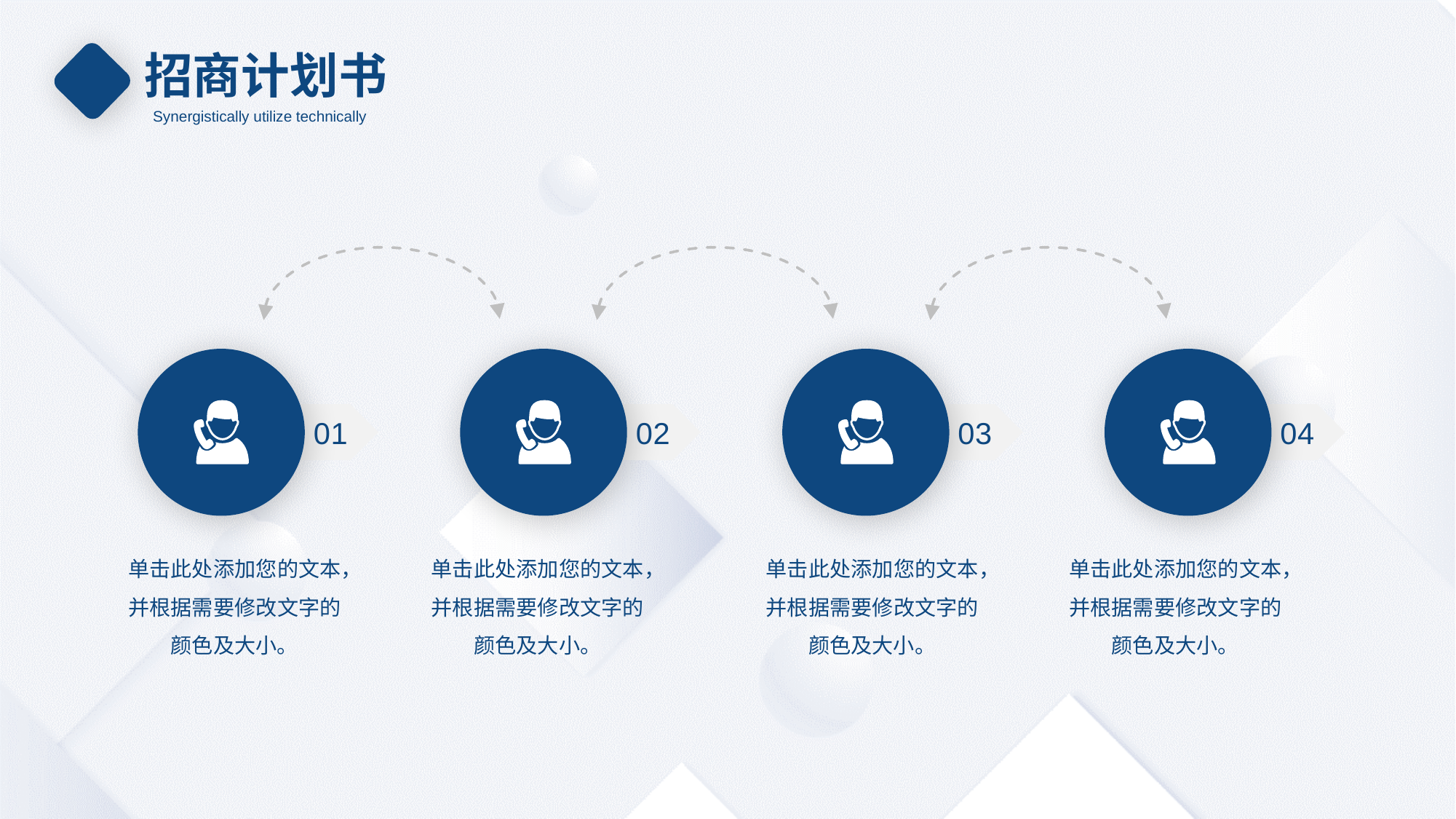

招商计划书

Synergistically utilize technically

0 1
0 2
0 3
0 4
单击此处添加您的文本，并根据需要修改文字的颜色及大小。
单击此处添加您的文本，并根据需要修改文字的颜色及大小。
单击此处添加您的文本，并根据需要修改文字的颜色及大小。
单击此处添加您的文本，并根据需要修改文字的颜色及大小。